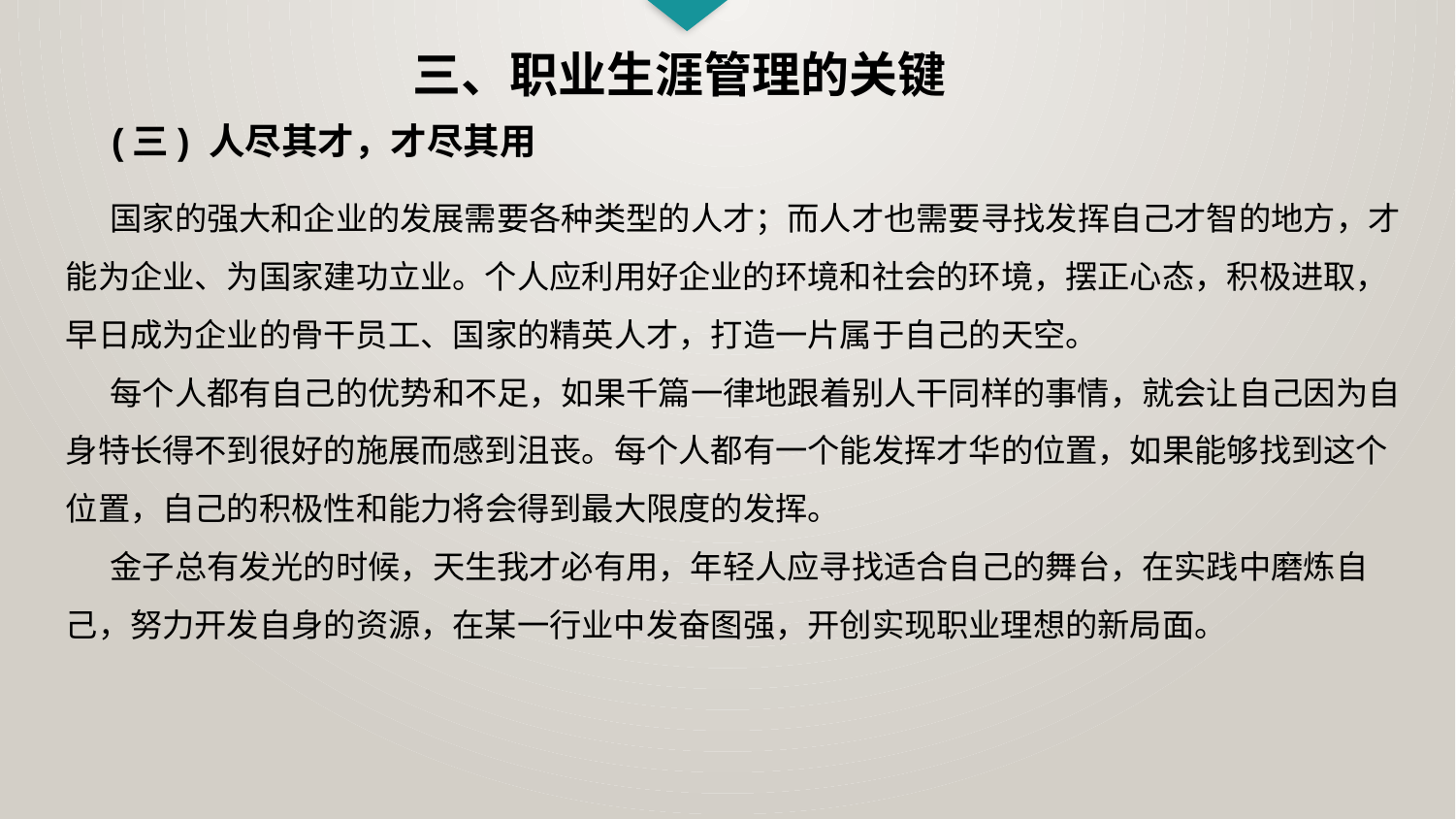

三、职业生涯管理的关键
(三) 人尽其才，才尽其用
     国家的强大和企业的发展需要各种类型的人才；而人才也需要寻找发挥自己才智的地方，才能为企业、为国家建功立业。个人应利用好企业的环境和社会的环境，摆正心态，积极进取，早日成为企业的骨干员工、国家的精英人才，打造一片属于自己的天空。
     每个人都有自己的优势和不足，如果千篇一律地跟着别人干同样的事情，就会让自己因为自身特长得不到很好的施展而感到沮丧。每个人都有一个能发挥才华的位置，如果能够找到这个位置，自己的积极性和能力将会得到最大限度的发挥。
     金子总有发光的时候，天生我才必有用，年轻人应寻找适合自己的舞台，在实践中磨炼自己，努力开发自身的资源，在某一行业中发奋图强，开创实现职业理想的新局面。
21